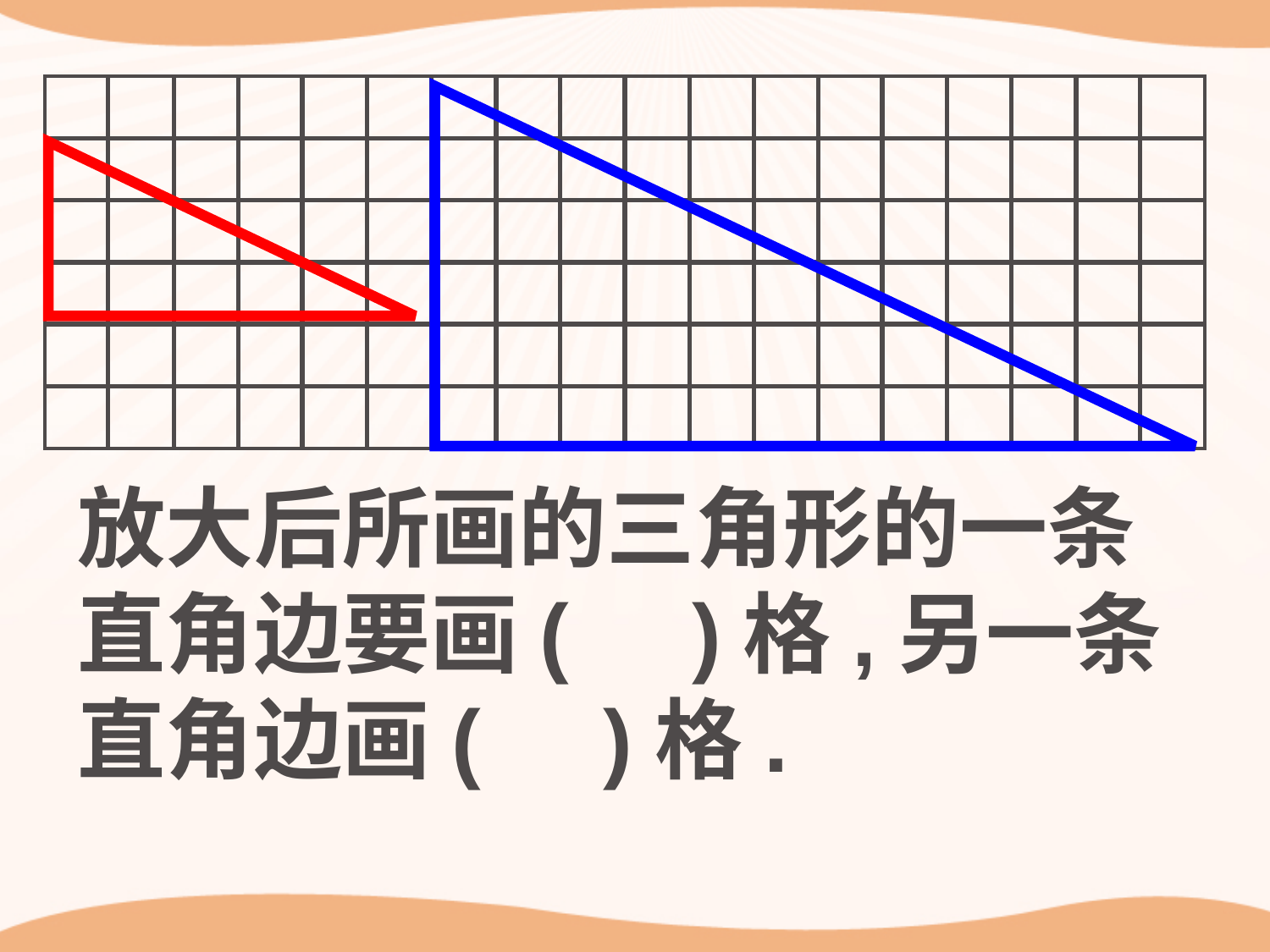

|  |  |  |  |  |  |  |  |  |  |  |  |  |  |  |  |  |  |
| --- | --- | --- | --- | --- | --- | --- | --- | --- | --- | --- | --- | --- | --- | --- | --- | --- | --- |
|  |  |  |  |  |  |  |  |  |  |  |  |  |  |  |  |  |  |
|  |  |  |  |  |  |  |  |  |  |  |  |  |  |  |  |  |  |
|  |  |  |  |  |  |  |  |  |  |  |  |  |  |  |  |  |  |
|  |  |  |  |  |  |  |  |  |  |  |  |  |  |  |  |  |  |
|  |  |  |  |  |  |  |  |  |  |  |  |  |  |  |  |  |  |

放大后所画的三角形的一条直角边要画(     )格,另一条直角边画(     )格.